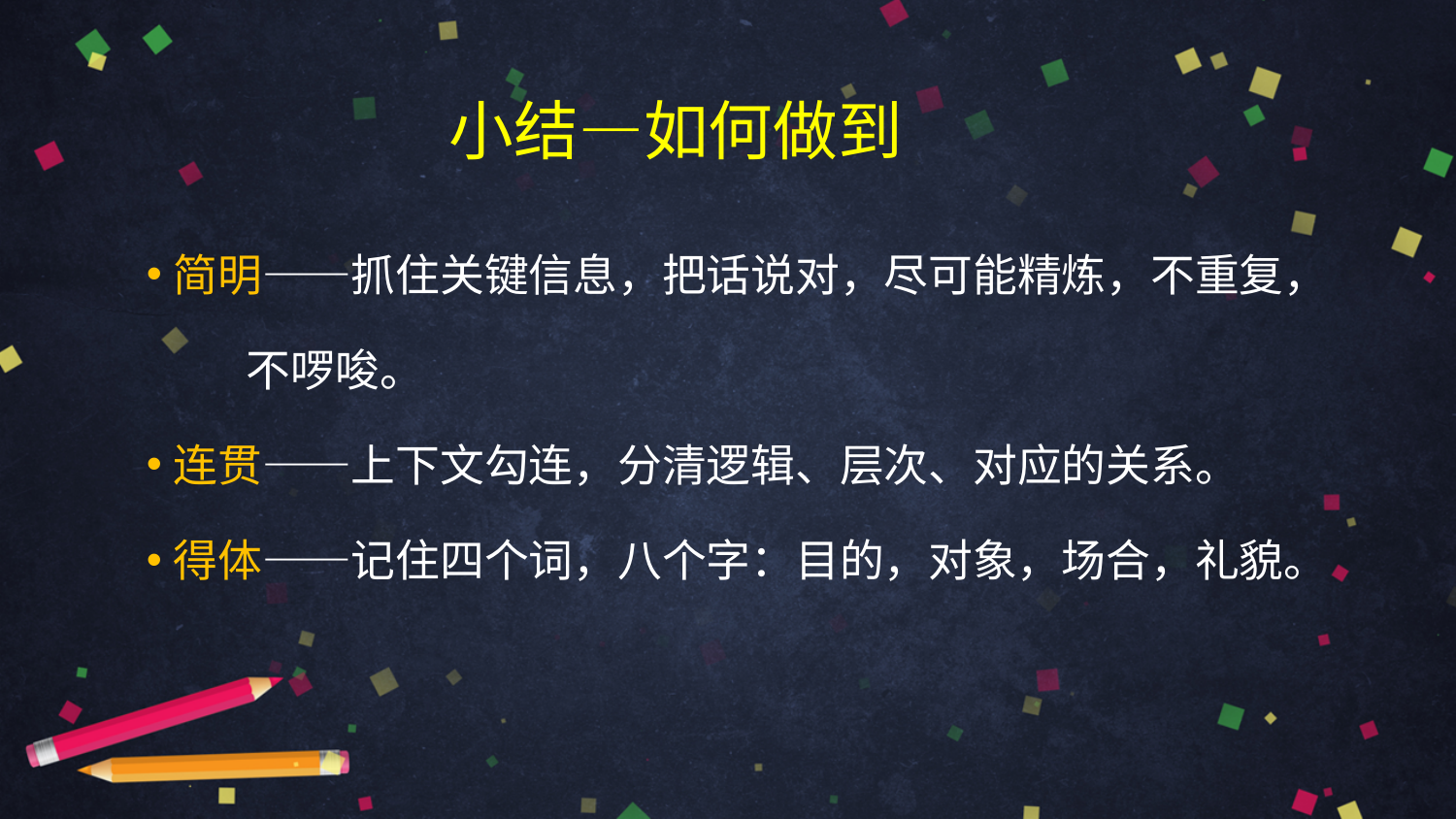

# 小结—如何做到
简明——抓住关键信息，把话说对，尽可能精炼，不重复，
         不啰唆。
连贯——上下文勾连，分清逻辑、层次、对应的关系。
得体——记住四个词，八个字：目的，对象，场合，礼貌。